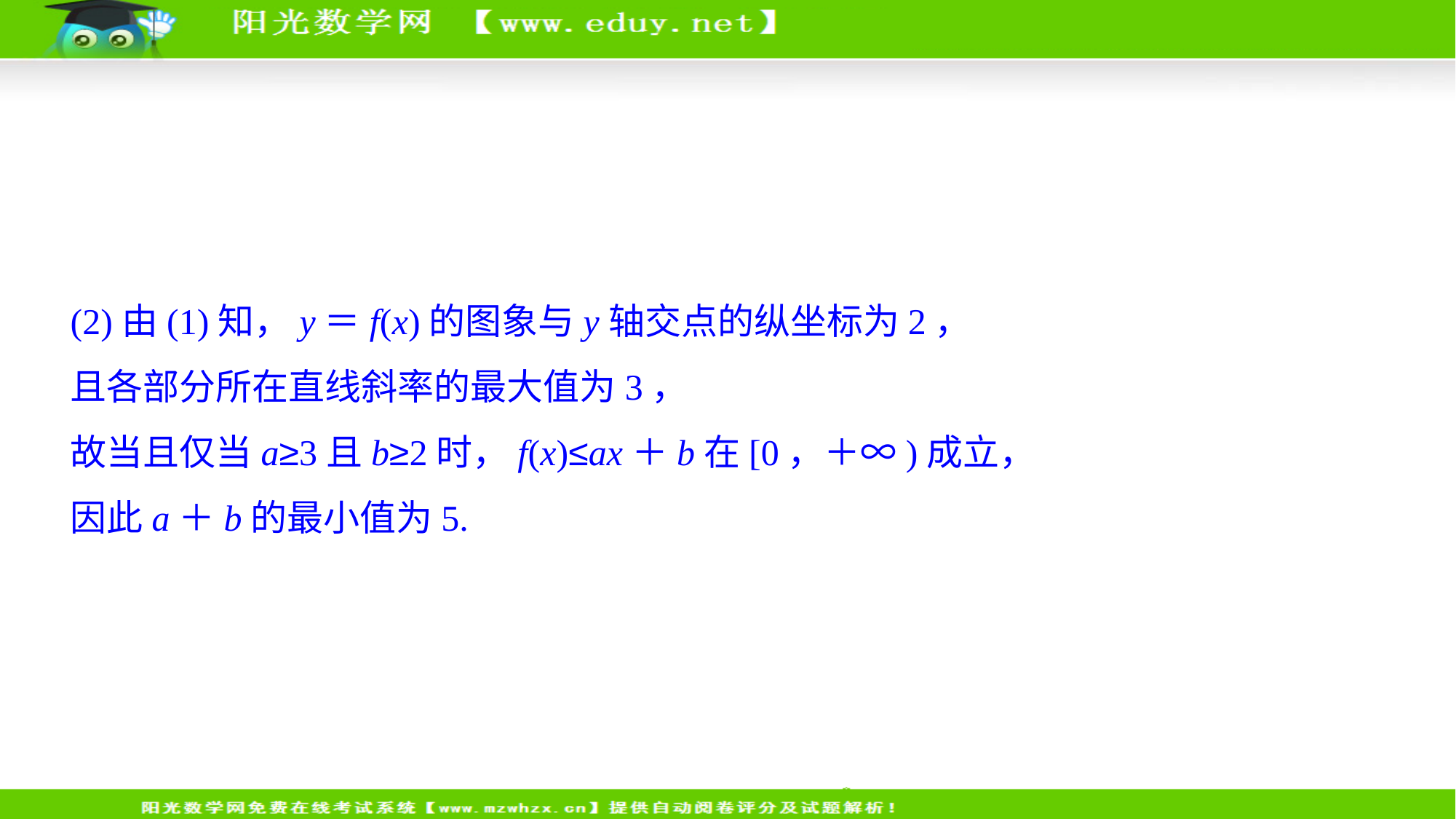

(2)由(1)知，y＝f(x)的图象与y轴交点的纵坐标为2，
且各部分所在直线斜率的最大值为3，
故当且仅当a≥3且b≥2时，f(x)≤ax＋b在[0，＋∞)成立，
因此a＋b的最小值为5.